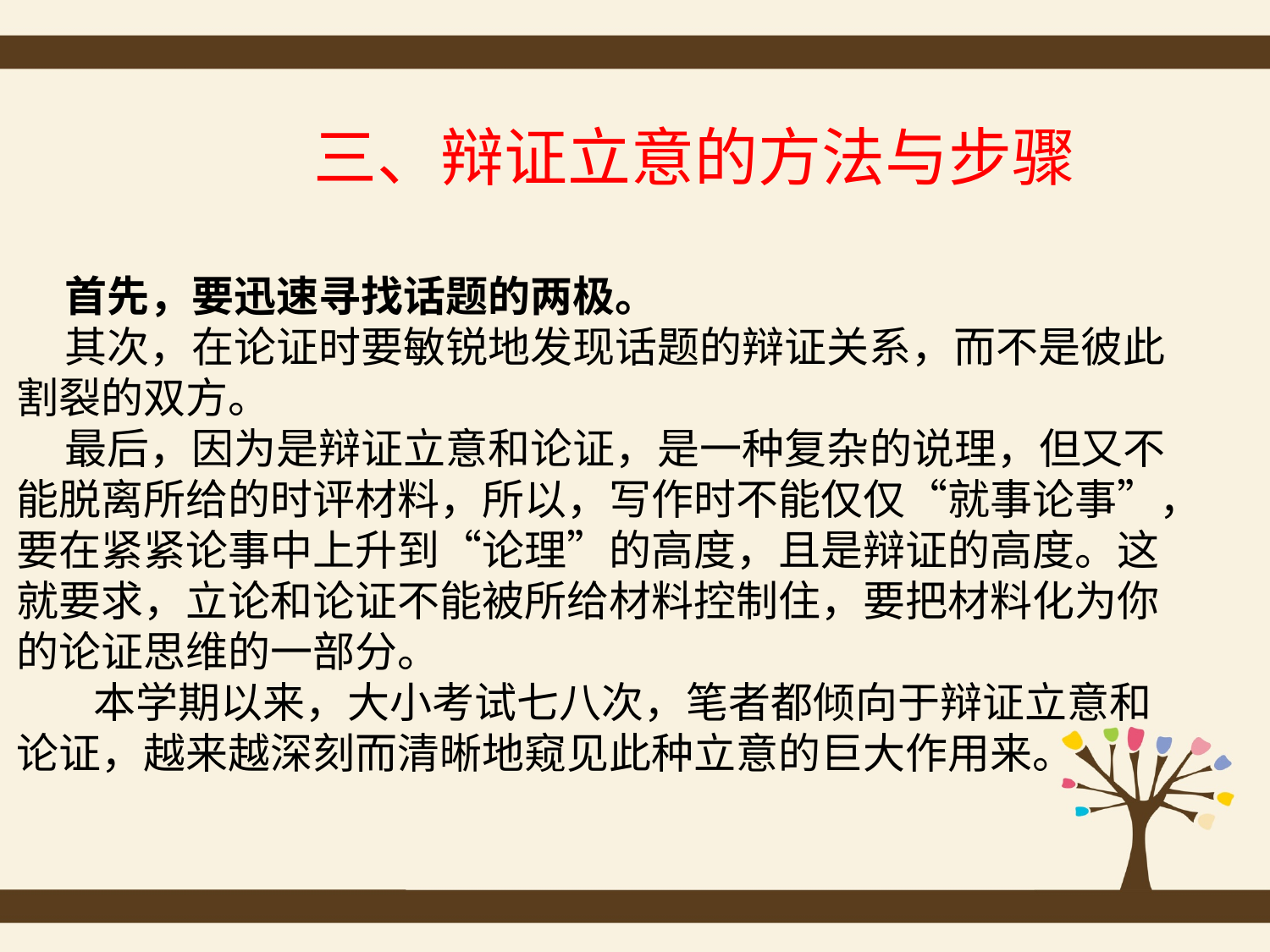

三、辩证立意的方法与步骤
                                        首先，要迅速寻找话题的两极。
    其次，在论证时要敏锐地发现话题的辩证关系，而不是彼此割裂的双方。
    最后，因为是辩证立意和论证，是一种复杂的说理，但又不能脱离所给的时评材料，所以，写作时不能仅仅“就事论事”，要在紧紧论事中上升到“论理”的高度，且是辩证的高度。这就要求，立论和论证不能被所给材料控制住，要把材料化为你的论证思维的一部分。
       本学期以来，大小考试七八次，笔者都倾向于辩证立意和论证，越来越深刻而清晰地窥见此种立意的巨大作用来。